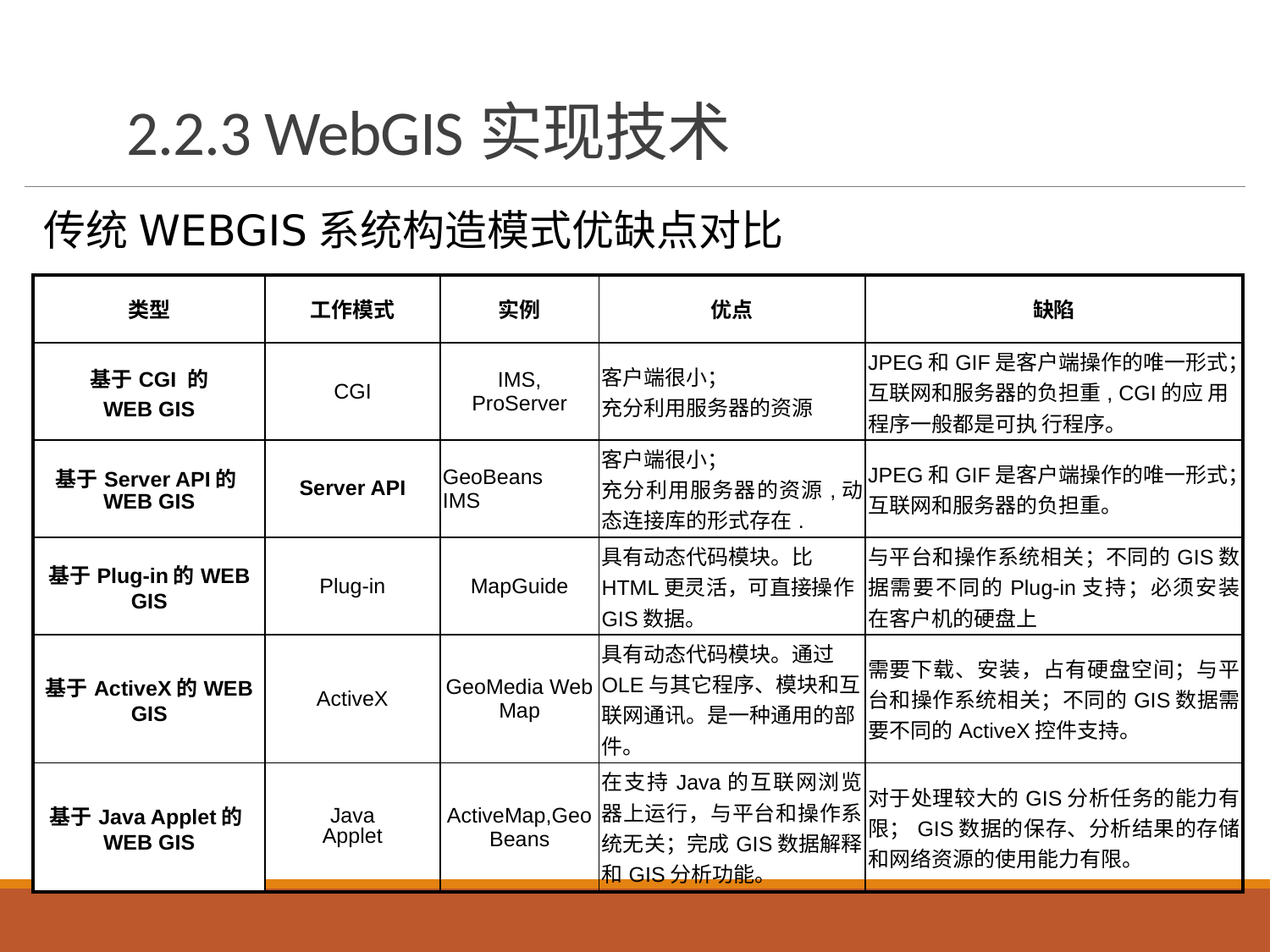

# 2.2.3 WebGIS实现技术
传统WEBGIS系统构造模式优缺点对比
| 类型 | 工作模式 | 实例 | 优点 | 缺陷 |
| --- | --- | --- | --- | --- |
| 基于CGI 的 WEB GIS | CGI | IMS, ProServer | 客户端很小； 充分利用服务器的资源 | JPEG和GIF是客户端操作的唯一形式；互联网和服务器的负担重, CGI的应 用程序一般都是可执 行程序。 |
| 基于Server API的WEB GIS | Server API | GeoBeans IMS | 客户端很小； 充分利用服务器的资源,动态连接库的形式存在. | JPEG和GIF是客户端操作的唯一形式；互联网和服务器的负担重。 |
| 基于Plug-in的WEB GIS | Plug-in | MapGuide | 具有动态代码模块。比HTML更灵活，可直接操作GIS数据。 | 与平台和操作系统相关；不同的GIS数据需要不同的Plug-in支持；必须安装在客户机的硬盘上 |
| 基于ActiveX的WEB GIS | ActiveX | GeoMedia Web Map | 具有动态代码模块。通过OLE与其它程序、模块和互联网通讯。是一种通用的部件。 | 需要下载、安装，占有硬盘空间；与平台和操作系统相关；不同的GIS数据需要不同的ActiveX控件支持。 |
| 基于Java Applet的WEB GIS | Java Applet | ActiveMap,GeoBeans | 在支持Java的互联网浏览器上运行，与平台和操作系统无关；完成GIS数据解释和GIS分析功能。 | 对于处理较大的GIS分析任务的能力有限；GIS数据的保存、分析结果的存储和网络资源的使用能力有限。 |